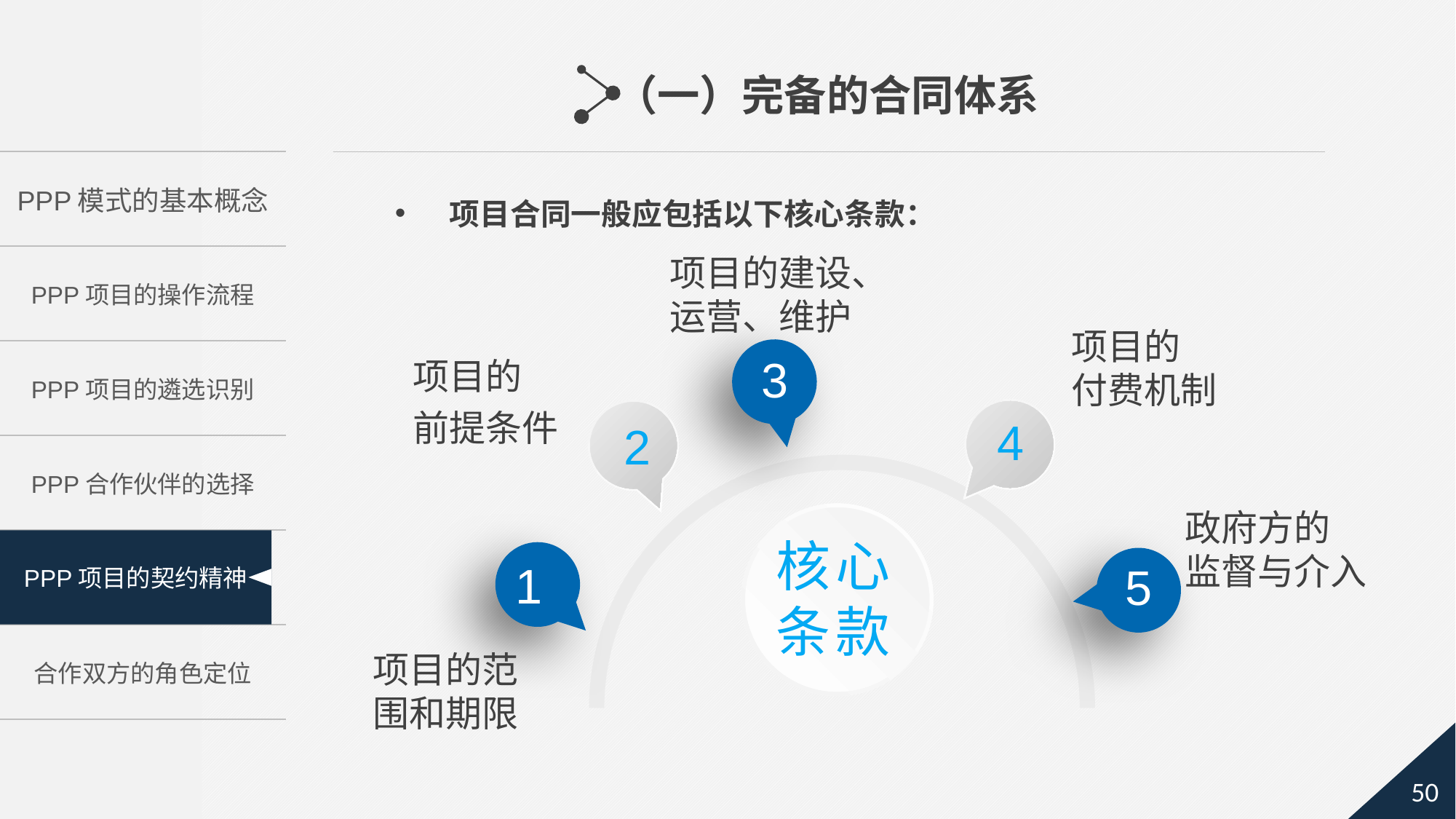

（一）完备的合同体系
项目合同一般应包括以下核心条款：
项目的建设、运营、维护
项目的
付费机制

3
项目的
前提条件

4
2

政府方的
监督与介入

核心条款

1
5

项目的范围和期限